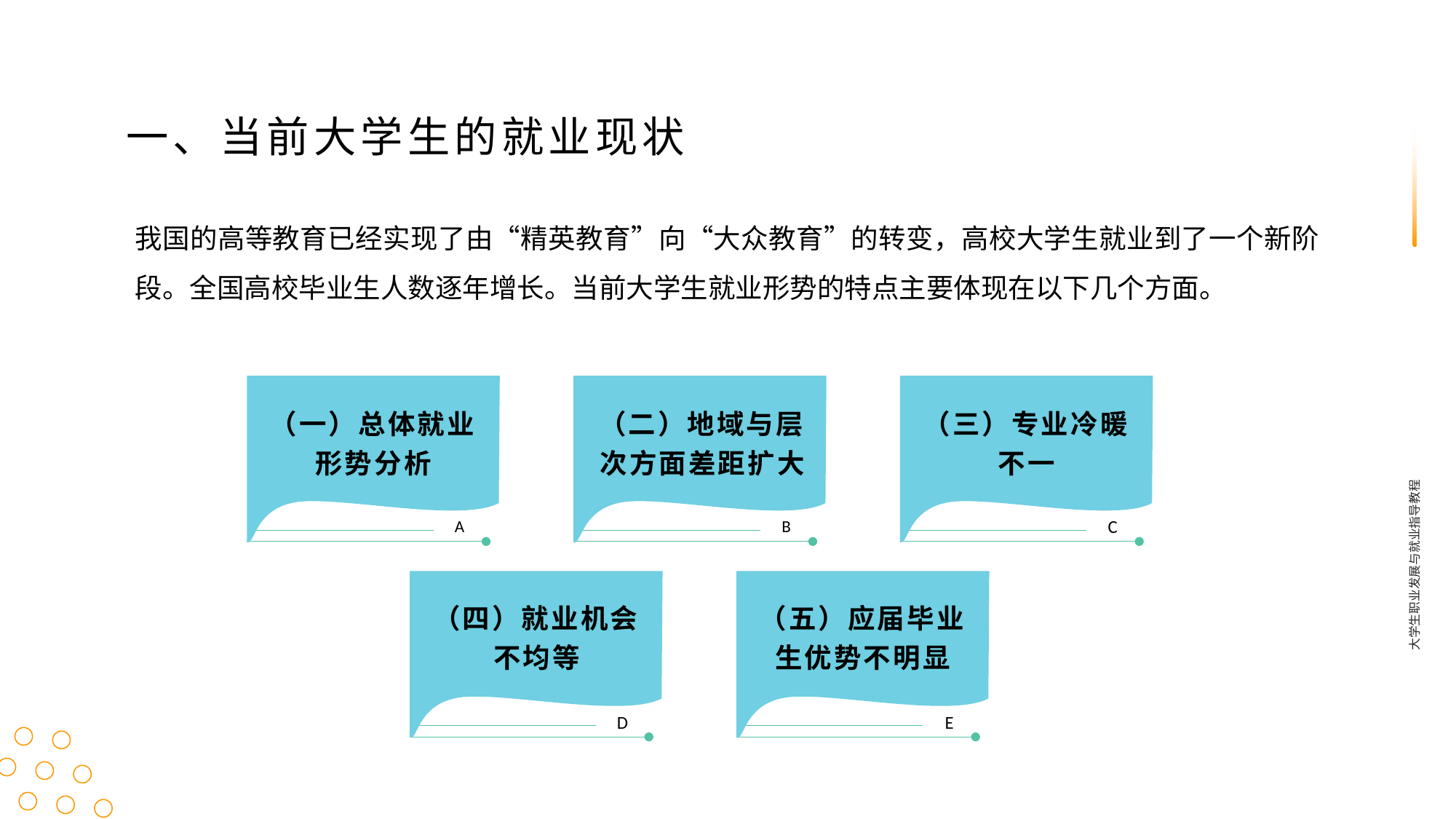

一、当前大学生的就业现状

我国的高等教育已经实现了由“精英教育”向“大众教育”的转变，高校大学生就业到了一个新阶段。全国高校毕业生人数逐年增长。当前大学生就业形势的特点主要体现在以下几个方面。

A

B

C
（一）总体就业形势分析
（二）地域与层次方面差距扩大
（三）专业冷暖不一
大学生职业发展与就业指导教程
（四）就业机会不均等
（五）应届毕业生优势不明显

D

E